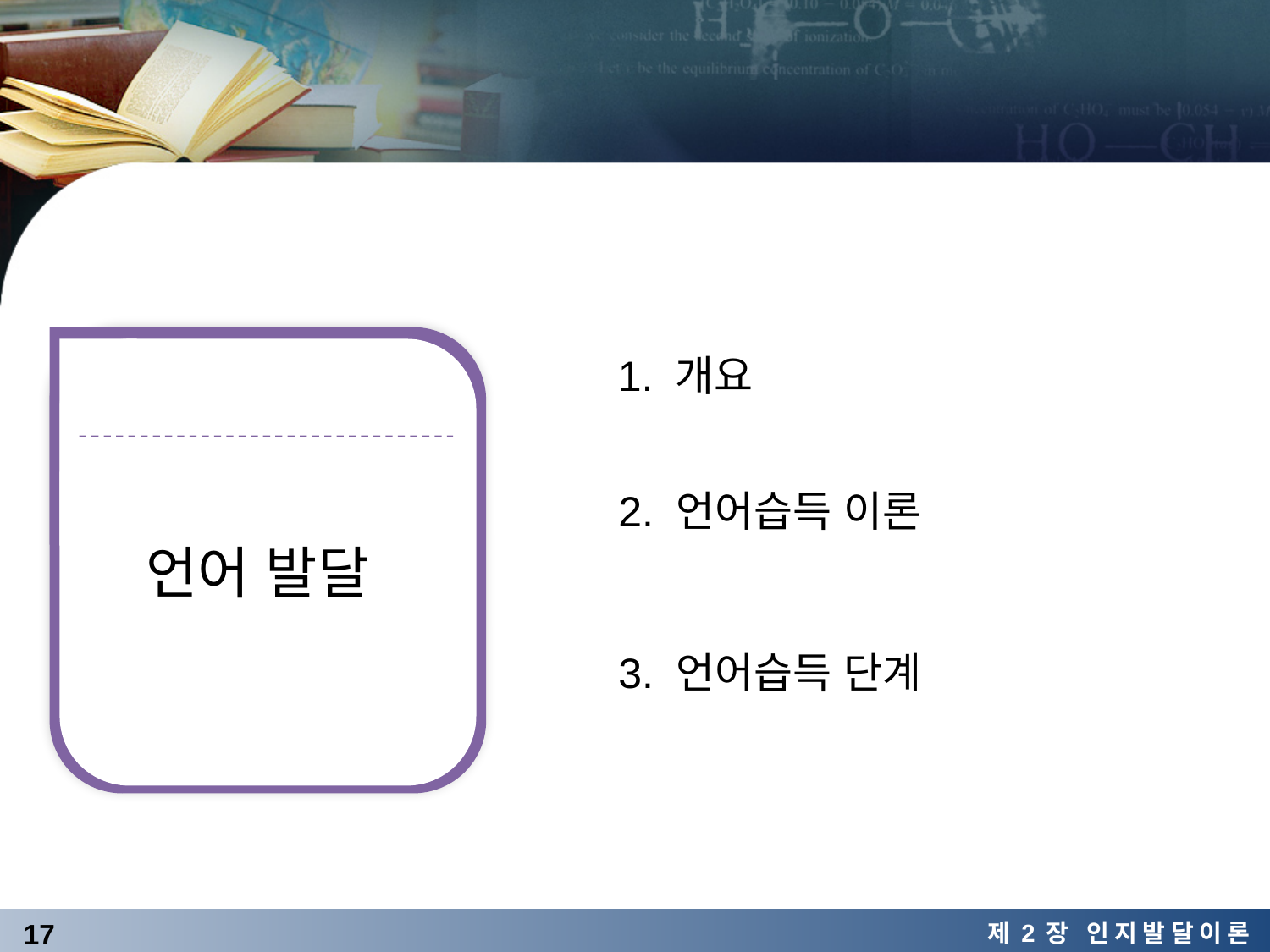

1. 개요
2. 언어습득 이론
언어 발달
3. 언어습득 단계

17